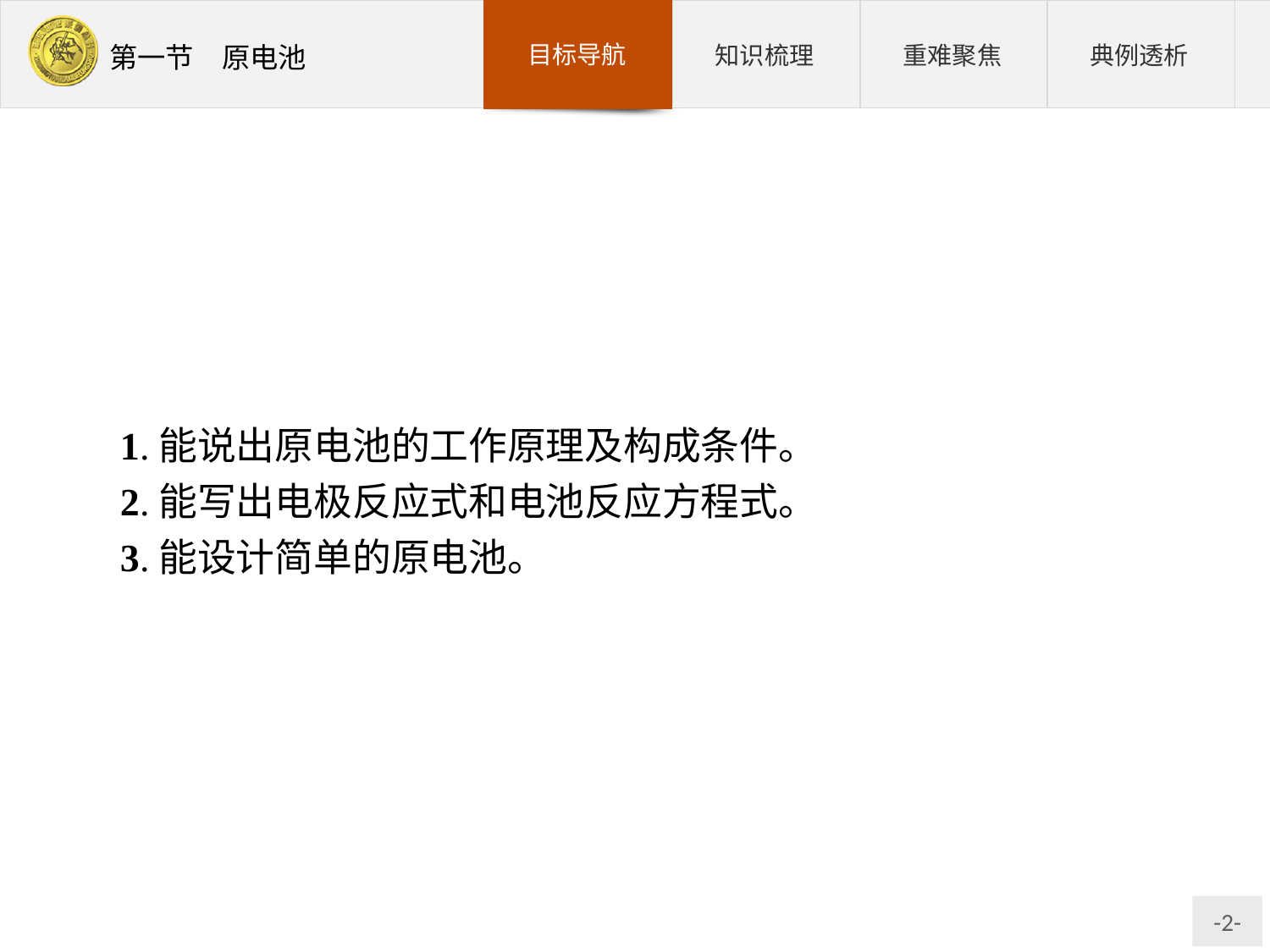

1.能说出原电池的工作原理及构成条件。
2.能写出电极反应式和电池反应方程式。
3.能设计简单的原电池。